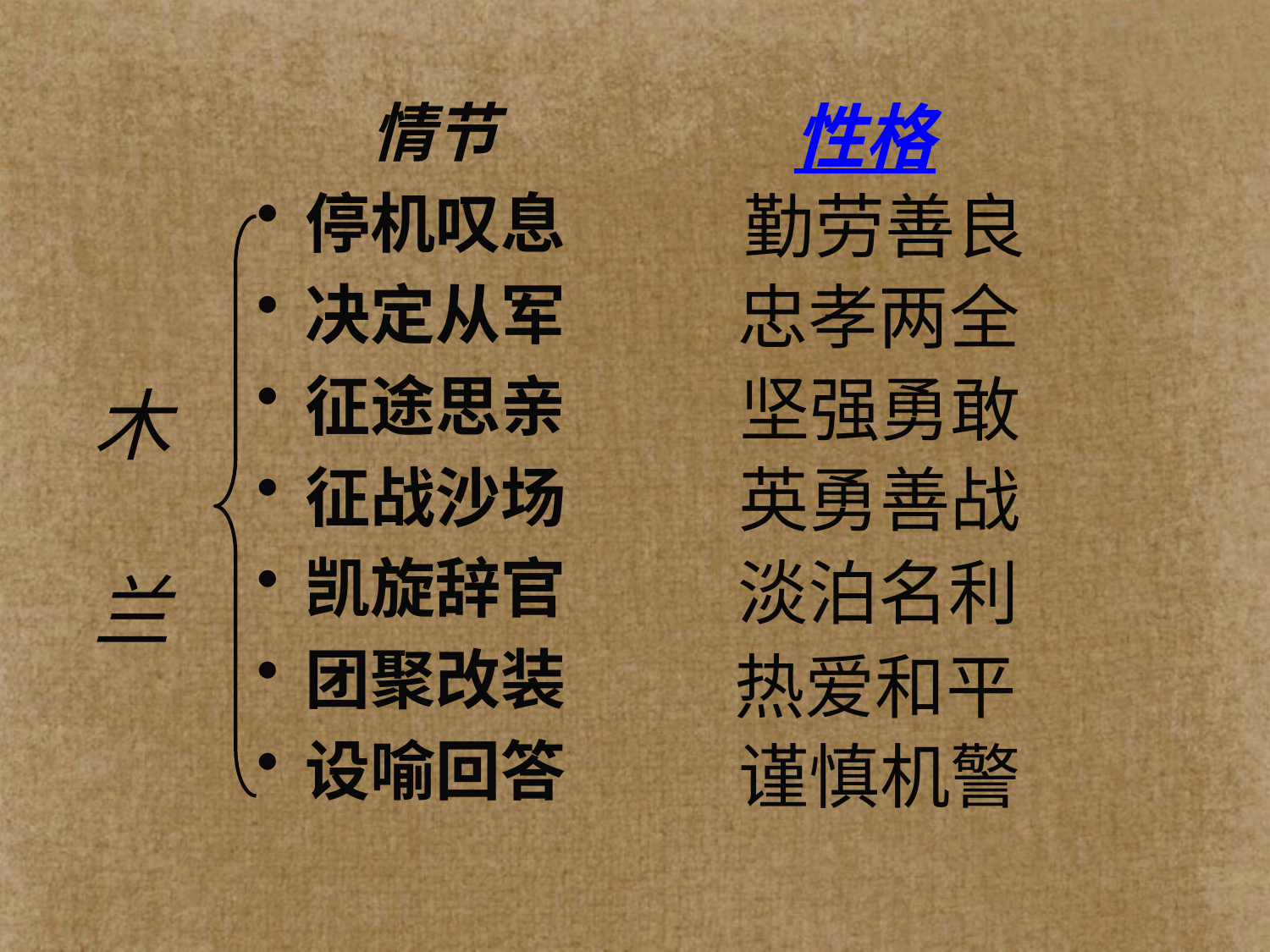

情节
性格
停机叹息
决定从军
征途思亲
征战沙场
凯旋辞官
团聚改装
设喻回答
勤劳善良

忠孝两全
坚强勇敢
木
兰
英勇善战
淡泊名利
热爱和平
谨慎机警